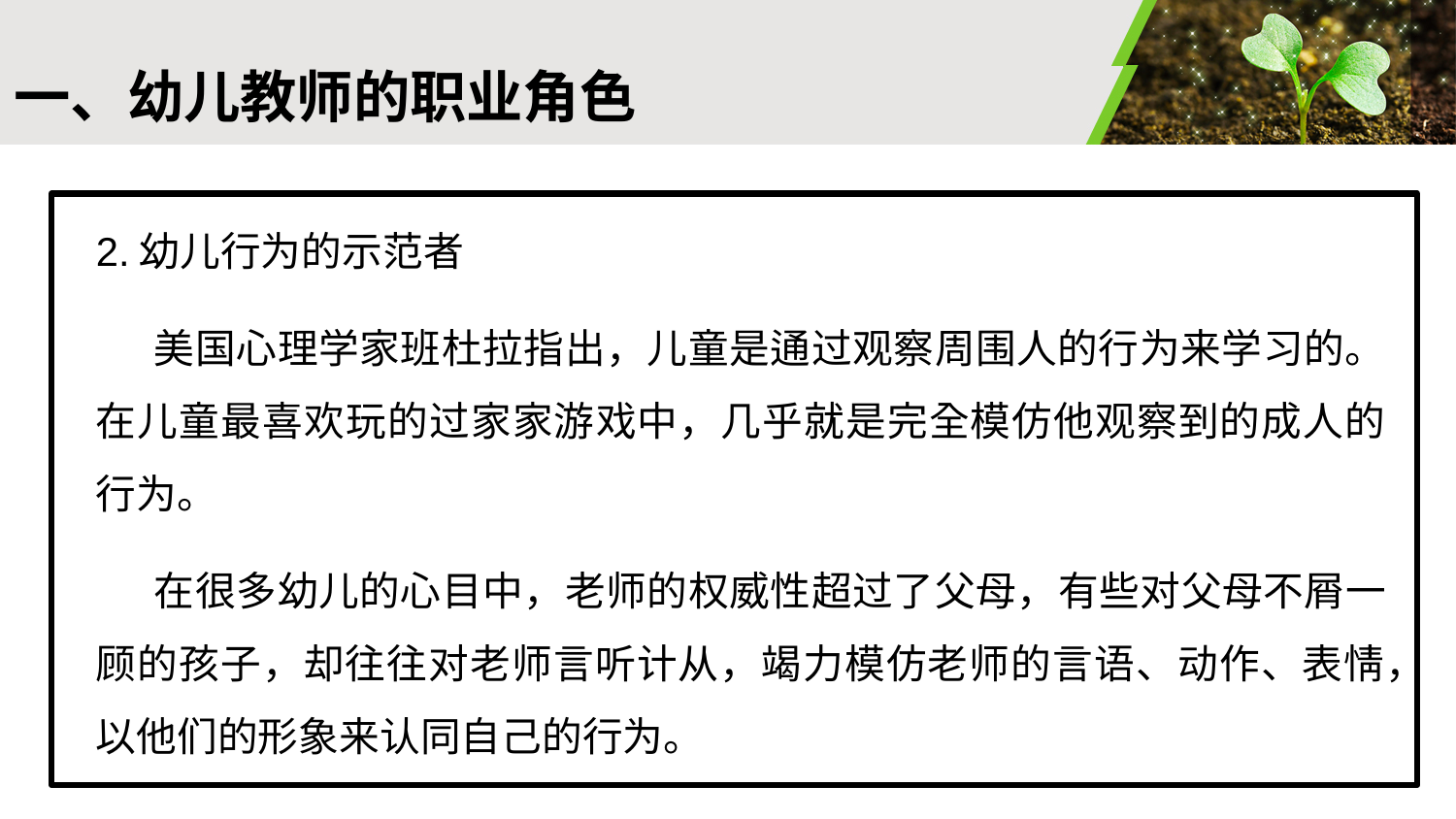

#
一、幼儿教师的职业角色

2.幼儿行为的示范者
    美国心理学家班杜拉指出，儿童是通过观察周围人的行为来学习的。在儿童最喜欢玩的过家家游戏中，几乎就是完全模仿他观察到的成人的行为。
    在很多幼儿的心目中，老师的权威性超过了父母，有些对父母不屑一顾的孩子，却往往对老师言听计从，竭力模仿老师的言语、动作、表情，以他们的形象来认同自己的行为。